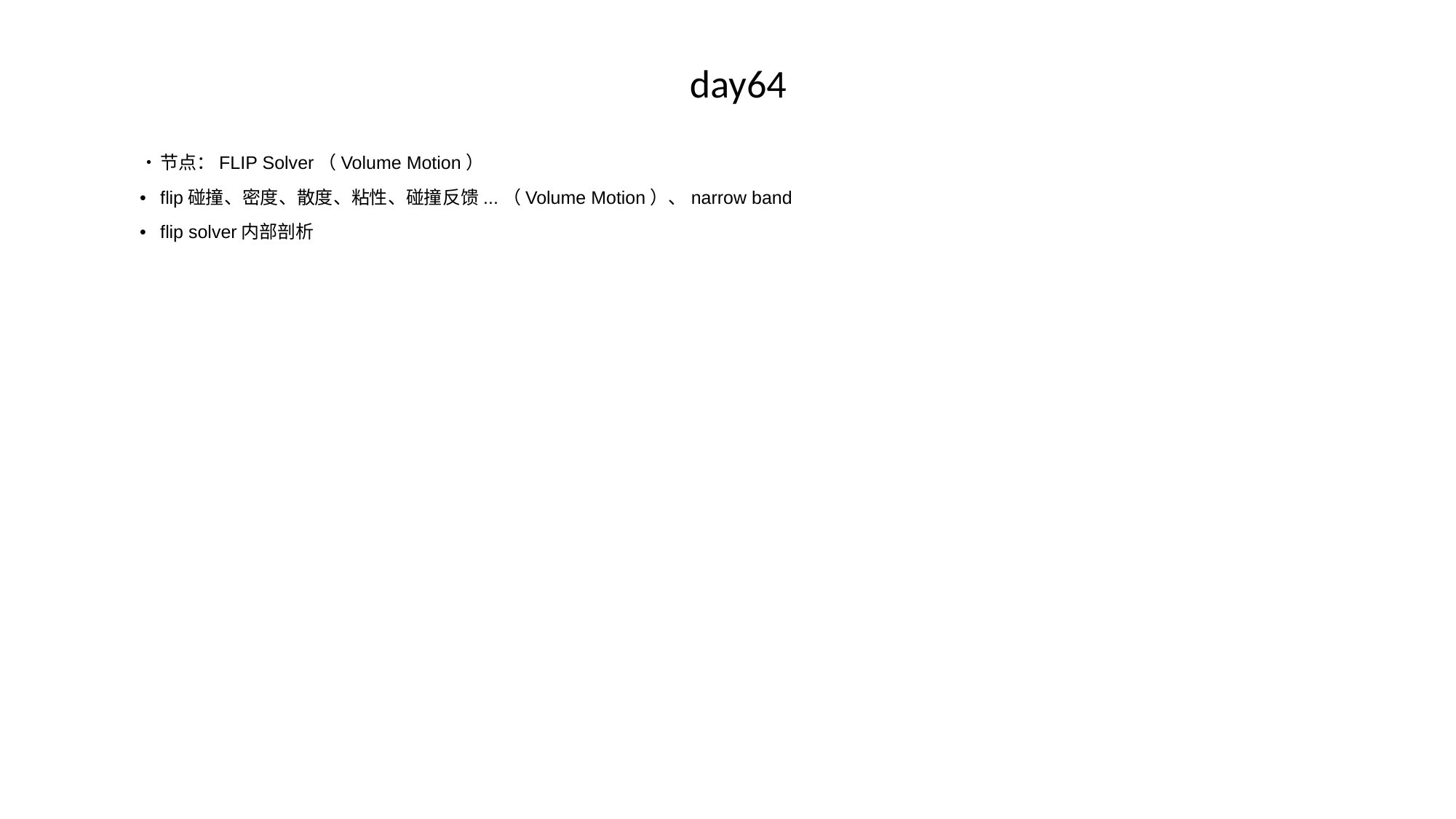

# day64
•	节点：FLIP Solver（Volume Motion）
•	flip碰撞、密度、散度、粘性、碰撞反馈...（Volume Motion）、narrow band
•	flip solver内部剖析